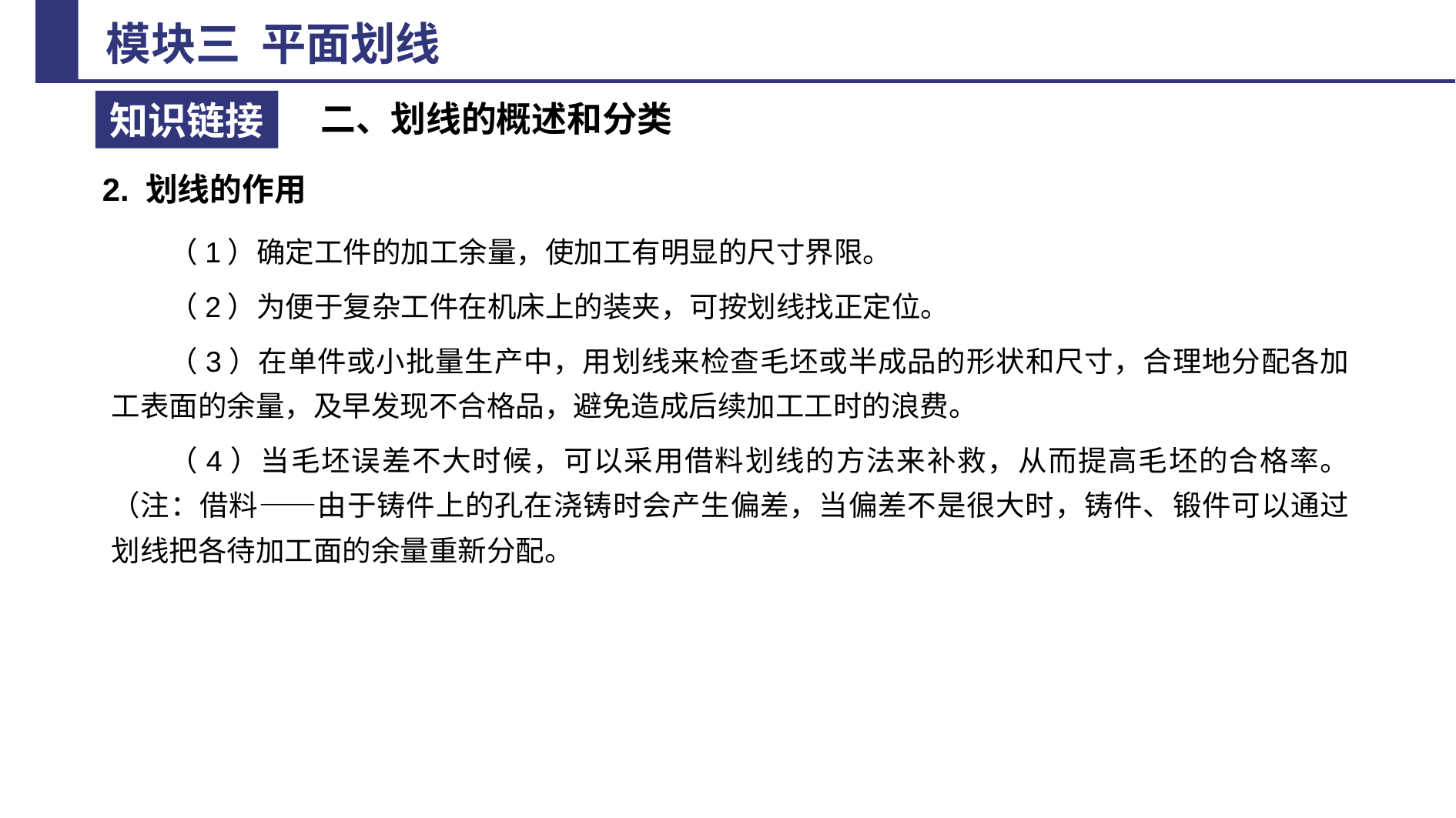

二、划线的概述和分类
2. 划线的作用
（1）确定工件的加工余量，使加工有明显的尺寸界限。
（2）为便于复杂工件在机床上的装夹，可按划线找正定位。
（3）在单件或小批量生产中，用划线来检查毛坯或半成品的形状和尺寸，合理地分配各加工表面的余量，及早发现不合格品，避免造成后续加工工时的浪费。
（4）当毛坯误差不大时候，可以采用借料划线的方法来补救，从而提高毛坯的合格率。（注：借料——由于铸件上的孔在浇铸时会产生偏差，当偏差不是很大时，铸件、锻件可以通过划线把各待加工面的余量重新分配。